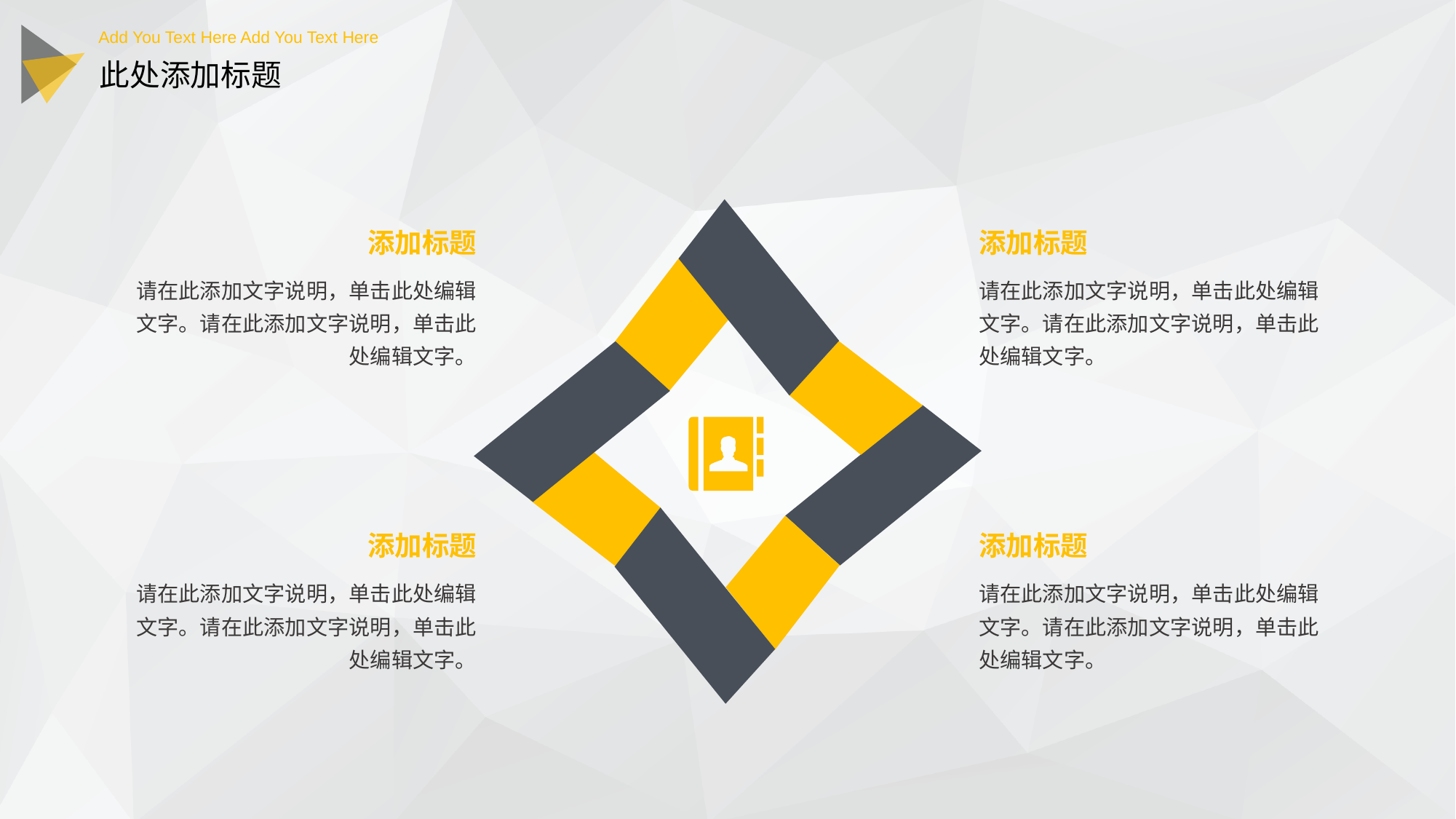

添加标题
添加标题

请在此添加文字说明，单击此处编辑文字。请在此添加文字说明，单击此处编辑文字。
请在此添加文字说明，单击此处编辑文字。请在此添加文字说明，单击此处编辑文字。

添加标题
添加标题

请在此添加文字说明，单击此处编辑文字。请在此添加文字说明，单击此处编辑文字。
请在此添加文字说明，单击此处编辑文字。请在此添加文字说明，单击此处编辑文字。